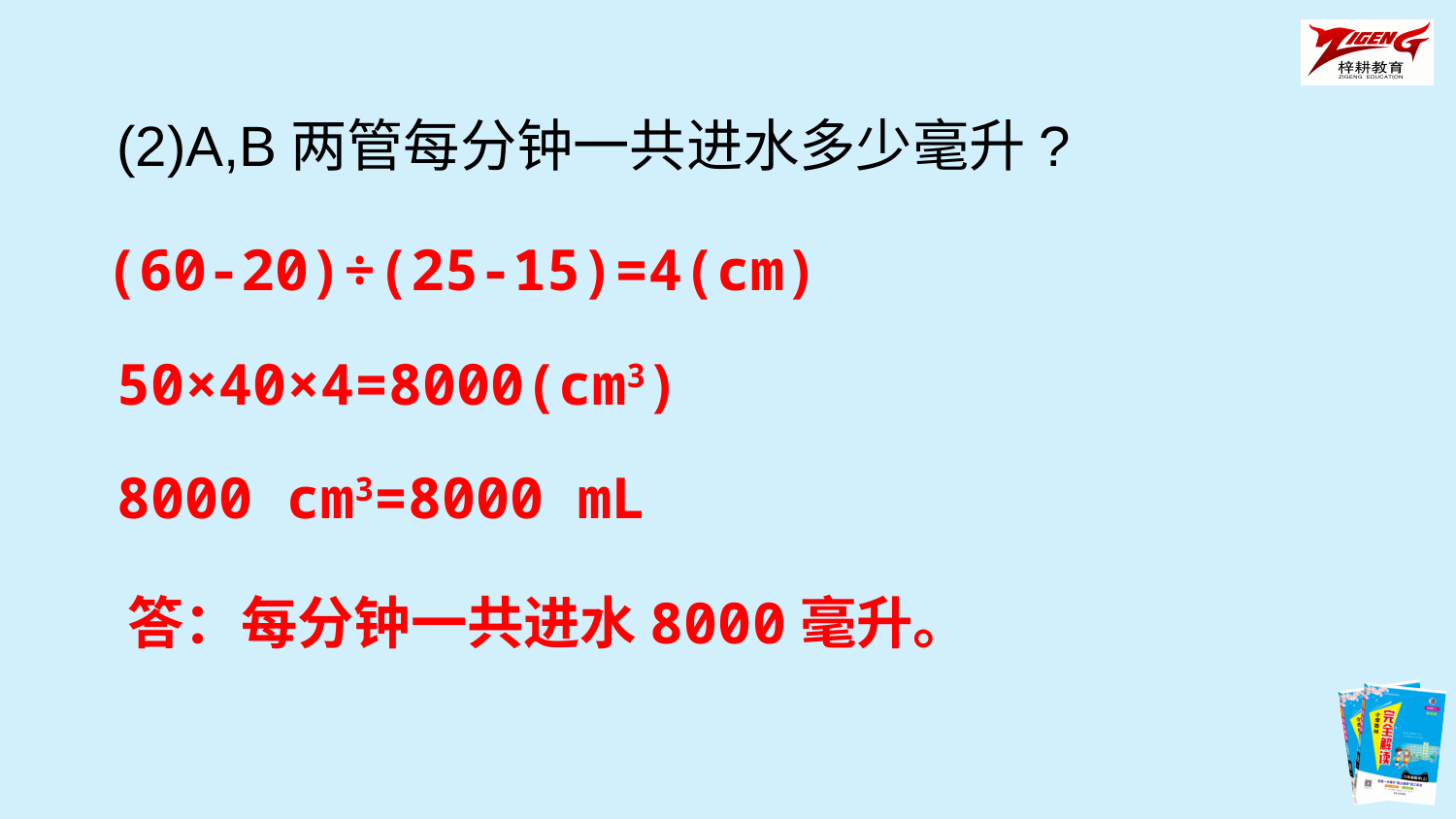

(2)A,B两管每分钟一共进水多少毫升?
(60-20)÷(25-15)=4(cm)
50×40×4=8000(cm3)
8000 cm3=8000 mL
答：每分钟一共进水8000毫升。